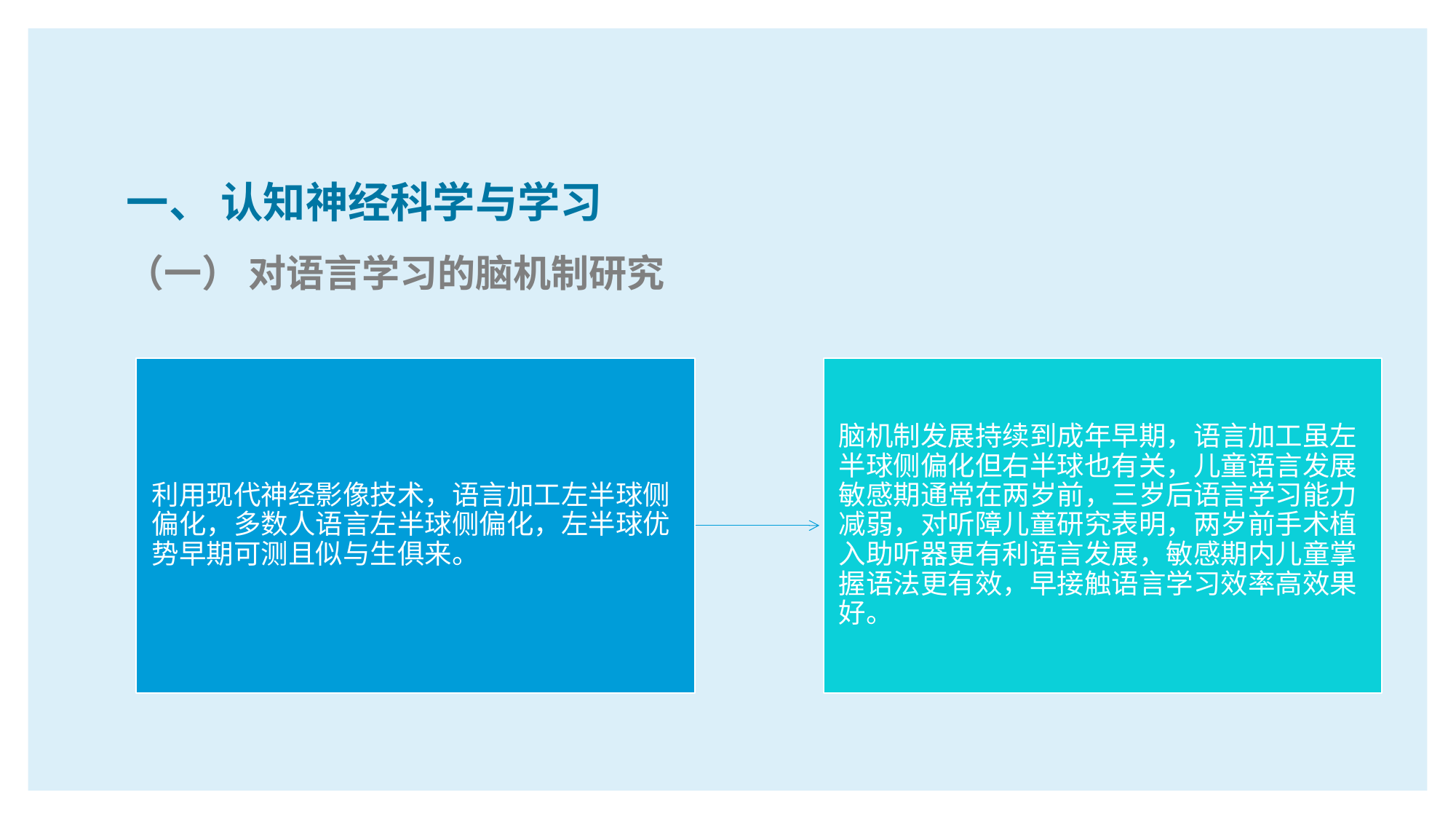

一、 认知神经科学与学习
（一） 对语言学习的脑机制研究

利用现代神经影像技术，语言加工左半球侧偏化，多数人语言左半球侧偏化，左半球优势早期可测且似与生俱来。
脑机制发展持续到成年早期，语言加工虽左半球侧偏化但右半球也有关，儿童语言发展敏感期通常在两岁前，三岁后语言学习能力减弱，对听障儿童研究表明，两岁前手术植入助听器更有利语言发展，敏感期内儿童掌握语法更有效，早接触语言学习效率高效果好。